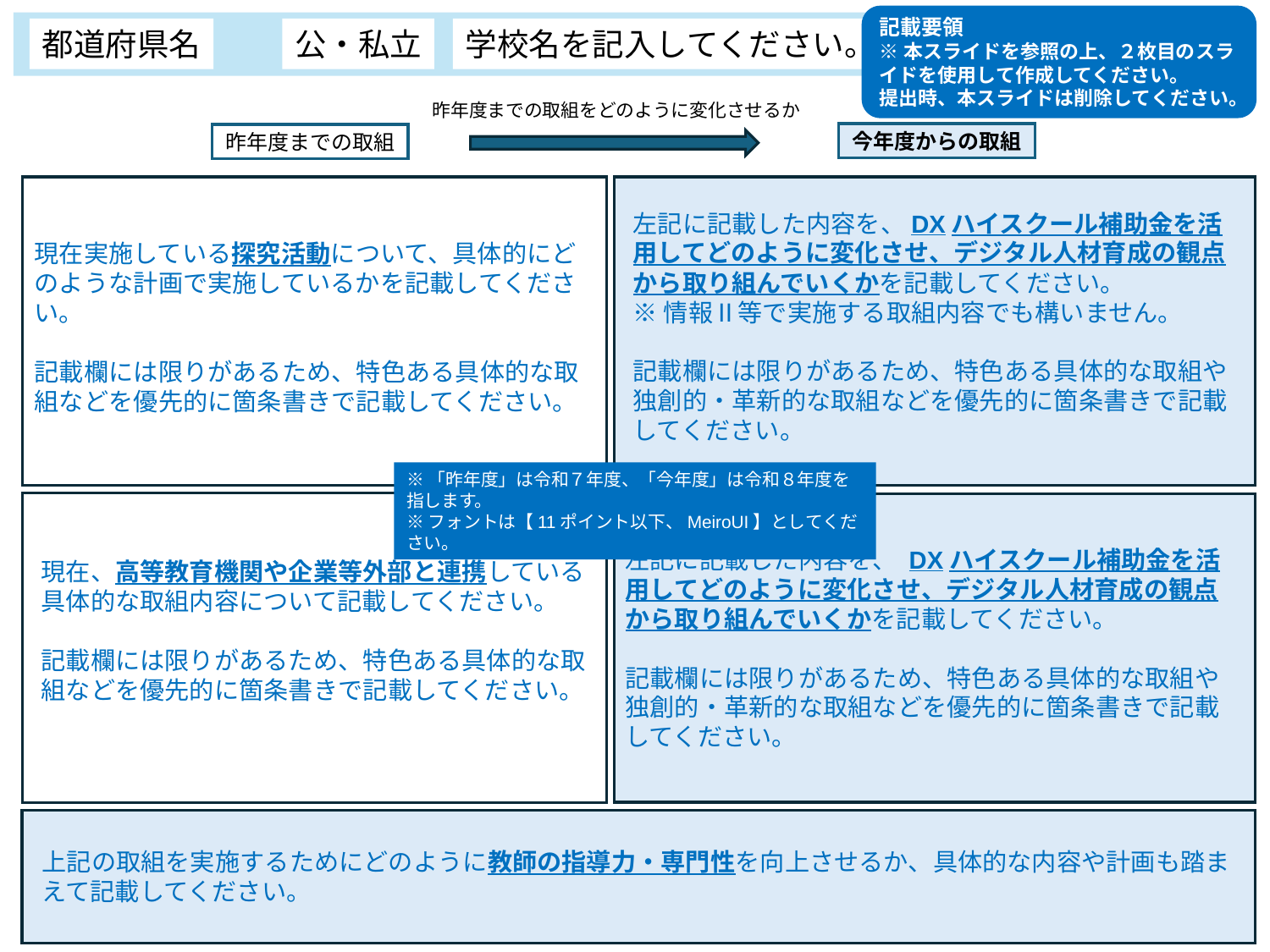

記載要領
※本スライドを参照の上、２枚目のスライドを使用して作成してください。
提出時、本スライドは削除してください。

都道府県名
公・私立
学校名を記入してください。
事業計画書　別紙２
昨年度までの取組をどのように変化させるか
今年度からの取組
昨年度までの取組

左記に記載した内容を、DXハイスクール補助金を活用してどのように変化させ、デジタル人材育成の観点から取り組んでいくかを記載してください。
※情報Ⅱ等で実施する取組内容でも構いません。

記載欄には限りがあるため、特色ある具体的な取組や独創的・革新的な取組などを優先的に箇条書きで記載してください。
現在実施している探究活動について、具体的にどのような計画で実施しているかを記載してください。

記載欄には限りがあるため、特色ある具体的な取組などを優先的に箇条書きで記載してください。
※「昨年度」は令和７年度、「今年度」は令和８年度を指します。
※フォントは【11ポイント以下、MeiroUI】としてください。

左記に記載した内容を、 DXハイスクール補助金を活用してどのように変化させ、デジタル人材育成の観点から取り組んでいくかを記載してください。

記載欄には限りがあるため、特色ある具体的な取組や独創的・革新的な取組などを優先的に箇条書きで記載してください。
現在、高等教育機関や企業等外部と連携している具体的な取組内容について記載してください。

記載欄には限りがあるため、特色ある具体的な取組などを優先的に箇条書きで記載してください。

上記の取組を実施するためにどのように教師の指導力・専門性を向上させるか、具体的な内容や計画も踏まえて記載してください。